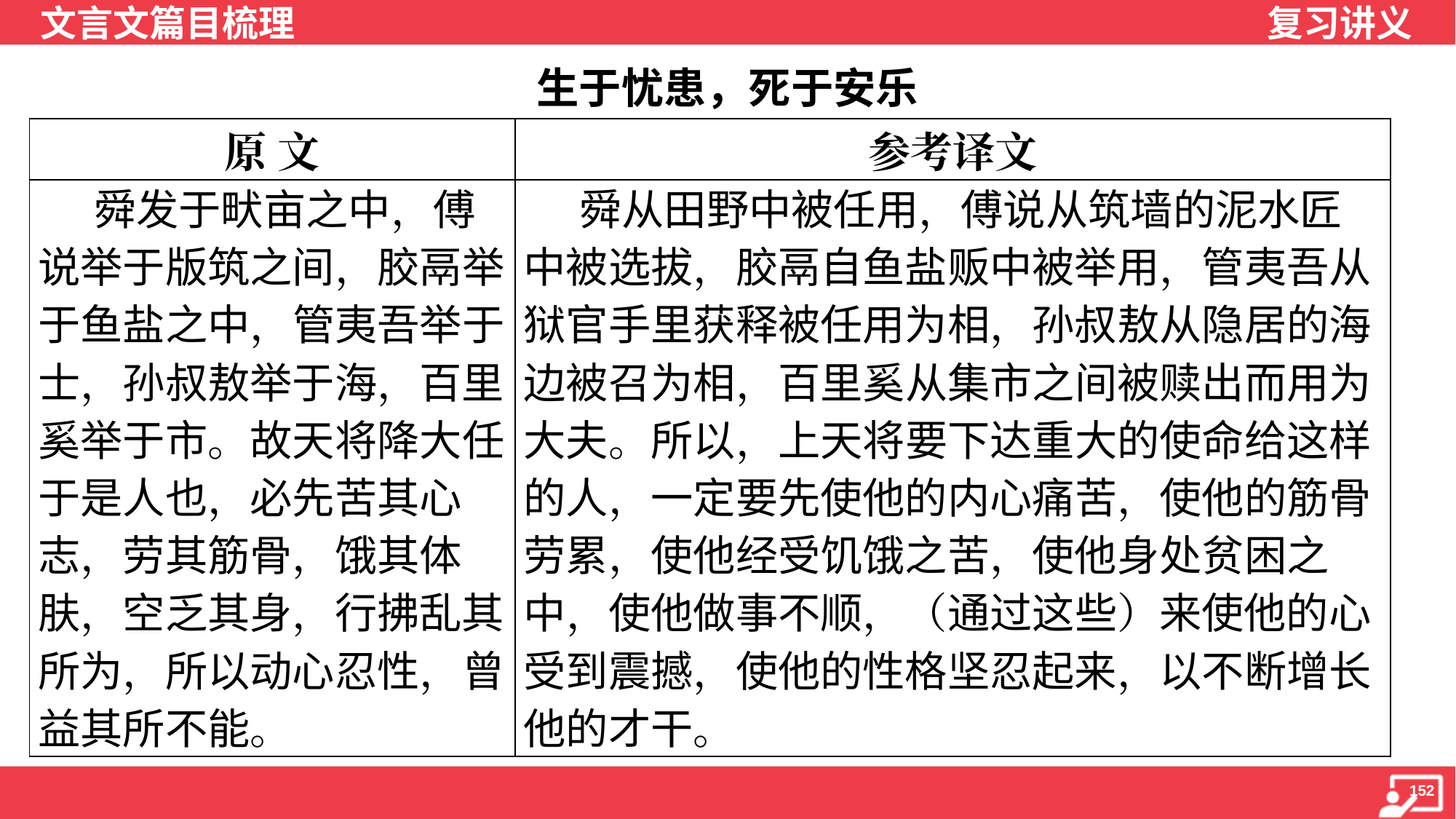

生于忧患，死于安乐
| 原 文 | 参考译文 |
| --- | --- |
| 舜发于畎亩之中，傅说举于版筑之间，胶鬲举于鱼盐之中，管夷吾举于士，孙叔敖举于海，百里奚举于市。故天将降大任于是人也，必先苦其心志，劳其筋骨，饿其体肤，空乏其身，行拂乱其所为，所以动心忍性，曾益其所不能。 | 舜从田野中被任用，傅说从筑墙的泥水匠 中被选拔，胶鬲自鱼盐贩中被举用，管夷吾从 狱官手里获释被任用为相，孙叔敖从隐居的海 边被召为相，百里奚从集市之间被赎出而用为 大夫。所以，上天将要下达重大的使命给这样 的人，一定要先使他的内心痛苦，使他的筋骨 劳累，使他经受饥饿之苦，使他身处贫困之 中，使他做事不顺，（通过这些）来使他的心 受到震撼，使他的性格坚忍起来，以不断增长 他的才干。 |